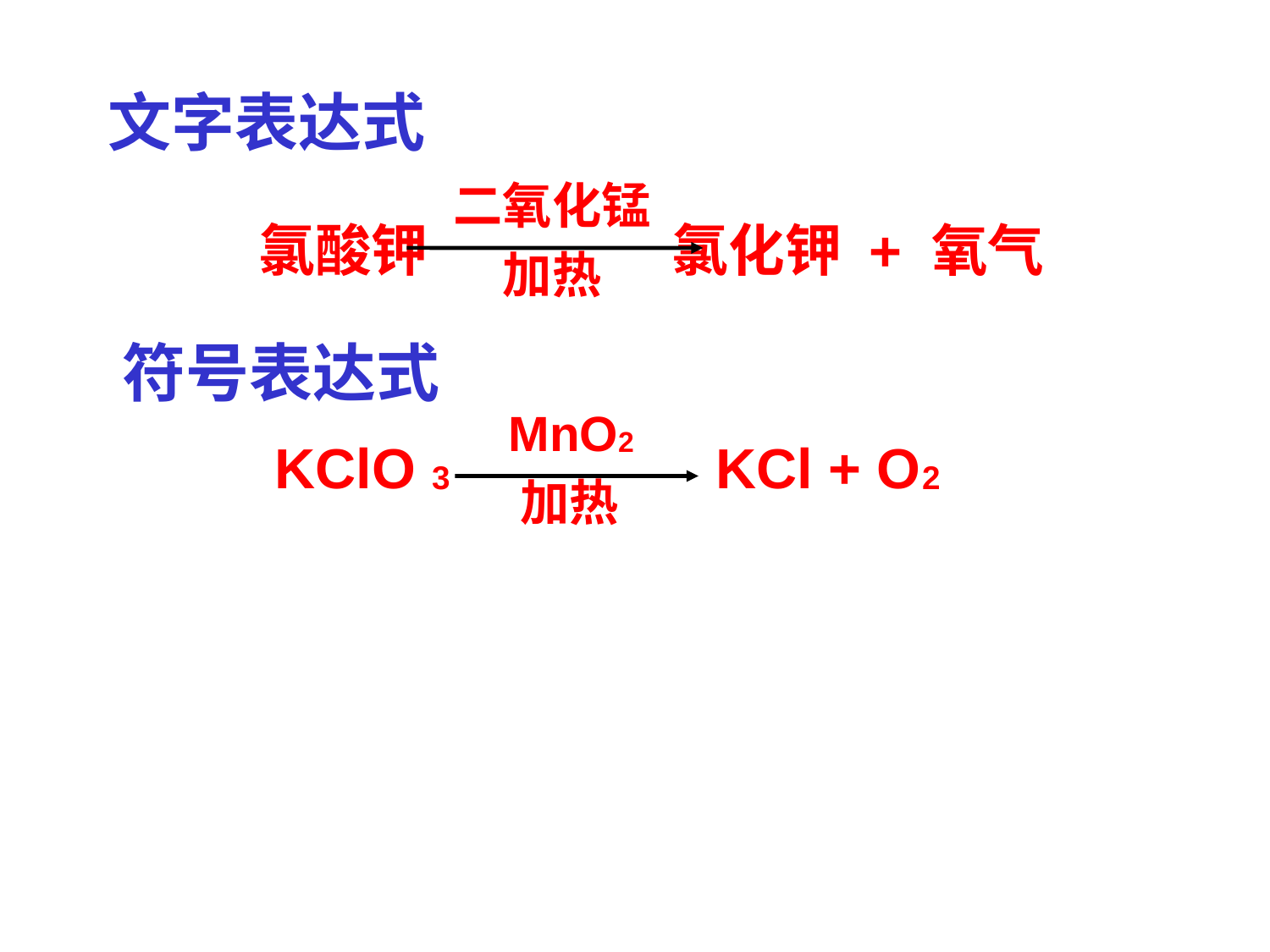

文字表达式
二氧化锰
加热
氯酸钾                   氯化钾 + 氧气

符号表达式
      MnO2
      加热
KClO 3                 KCl + O2